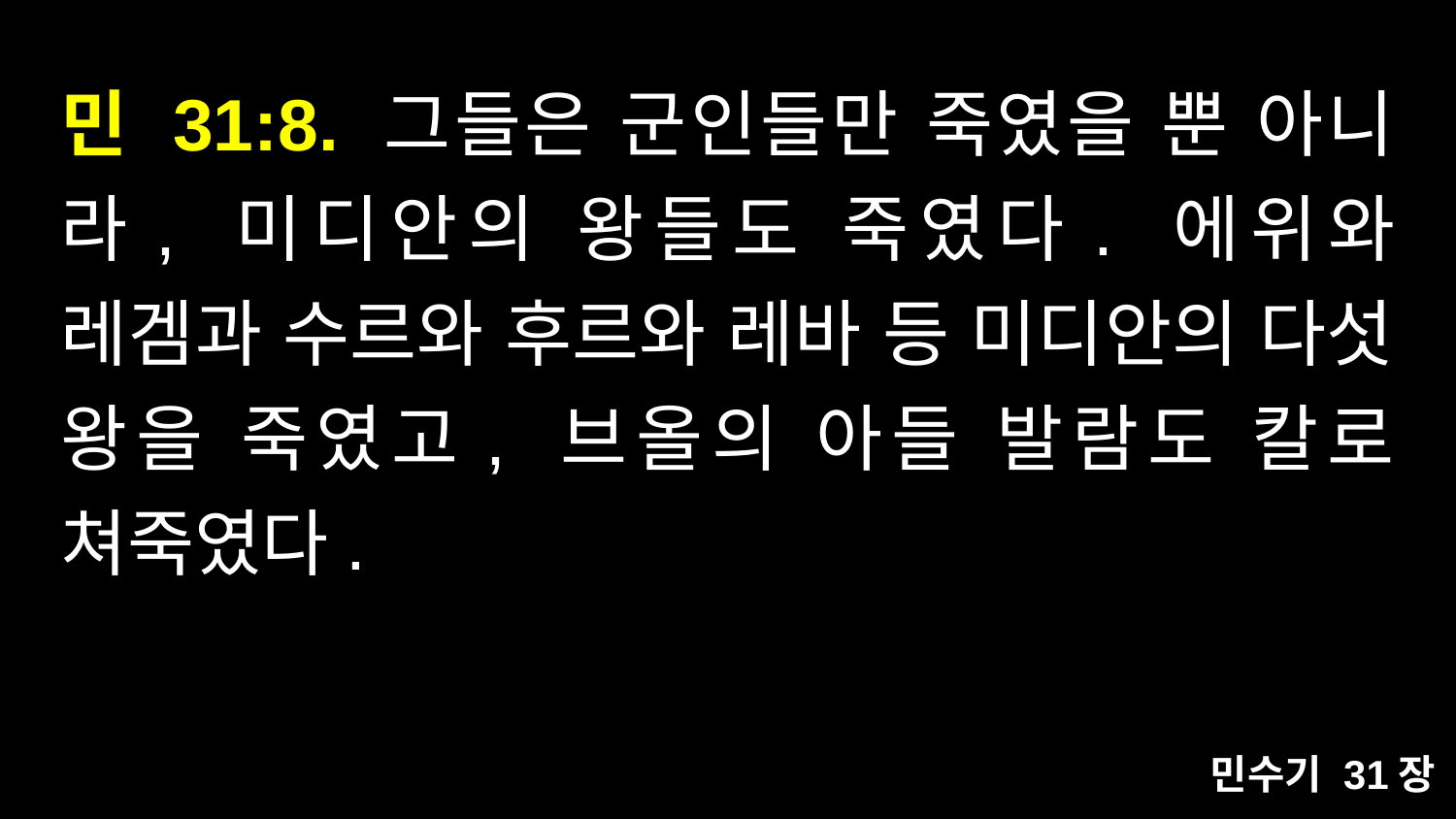

# 민 31:8. 그들은 군인들만 죽였을 뿐 아니라, 미디안의 왕들도 죽였다. 에위와 레겜과 수르와 후르와 레바 등 미디안의 다섯 왕을 죽였고, 브올의 아들 발람도 칼로 쳐죽였다.
민수기 31장